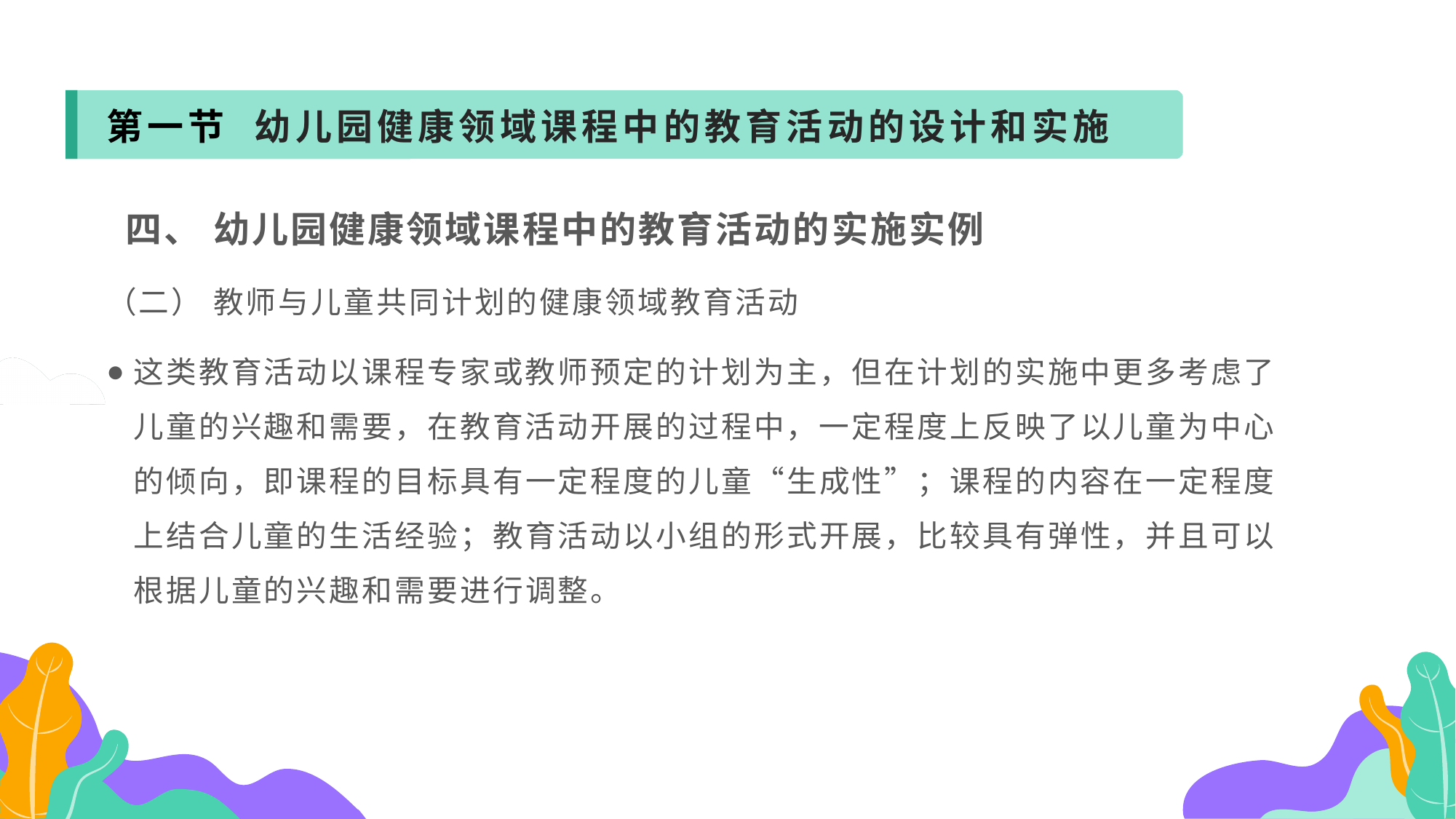

第一节  幼儿园健康领域课程中的教育活动的设计和实施
 四、 幼儿园健康领域课程中的教育活动的实施实例
（二） 教师与儿童共同计划的健康领域教育活动
这类教育活动以课程专家或教师预定的计划为主，但在计划的实施中更多考虑了儿童的兴趣和需要，在教育活动开展的过程中，一定程度上反映了以儿童为中心的倾向，即课程的目标具有一定程度的儿童“生成性”；课程的内容在一定程度上结合儿童的生活经验；教育活动以小组的形式开展，比较具有弹性，并且可以根据儿童的兴趣和需要进行调整。